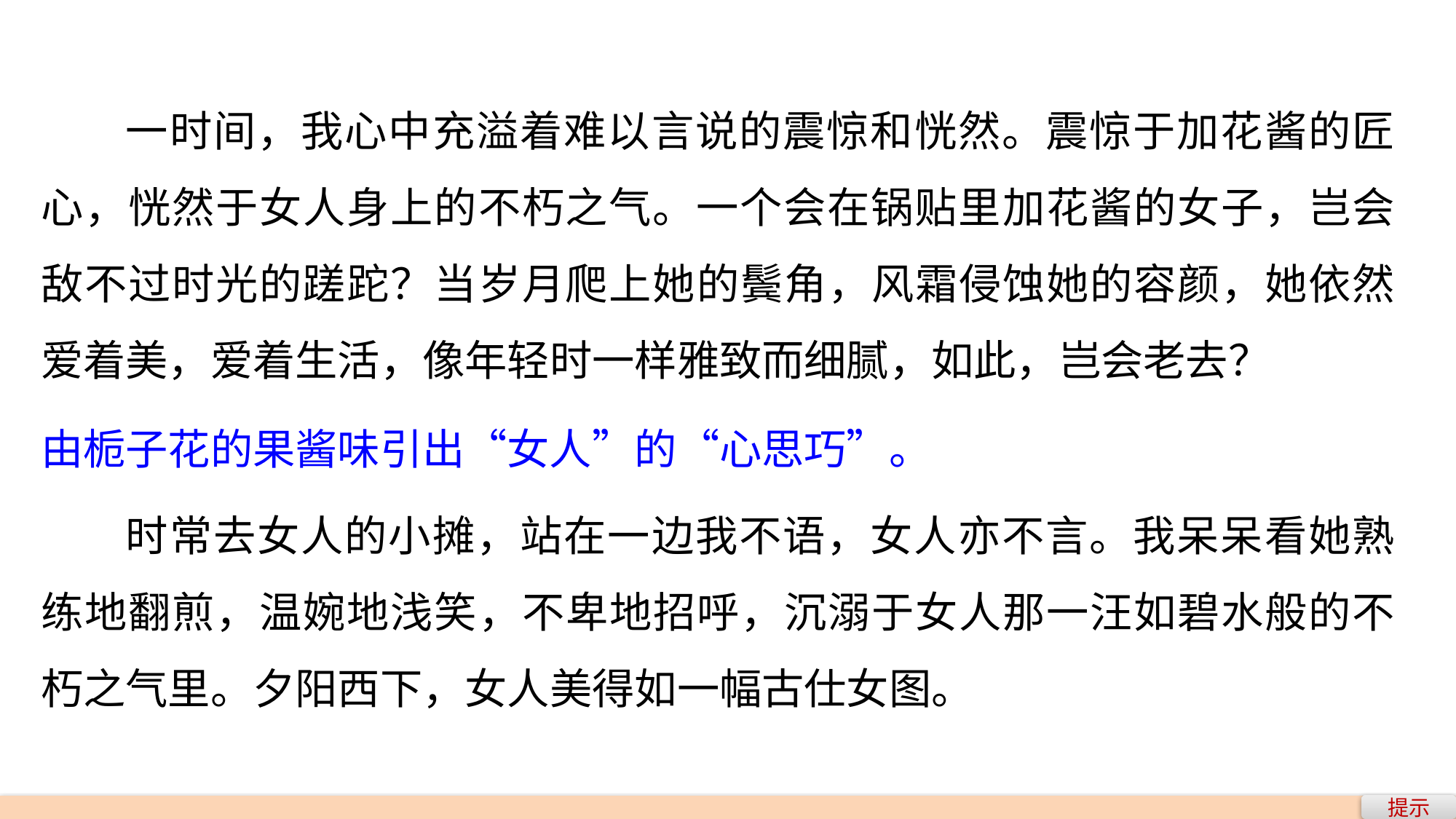

一时间，我心中充溢着难以言说的震惊和恍然。震惊于加花酱的匠心，恍然于女人身上的不朽之气。一个会在锅贴里加花酱的女子，岂会敌不过时光的蹉跎？当岁月爬上她的鬓角，风霜侵蚀她的容颜，她依然爱着美，爱着生活，像年轻时一样雅致而细腻，如此，岂会老去？
由栀子花的果酱味引出“女人”的“心思巧”。
时常去女人的小摊，站在一边我不语，女人亦不言。我呆呆看她熟练地翻煎，温婉地浅笑，不卑地招呼，沉溺于女人那一汪如碧水般的不朽之气里。夕阳西下，女人美得如一幅古仕女图。
提示